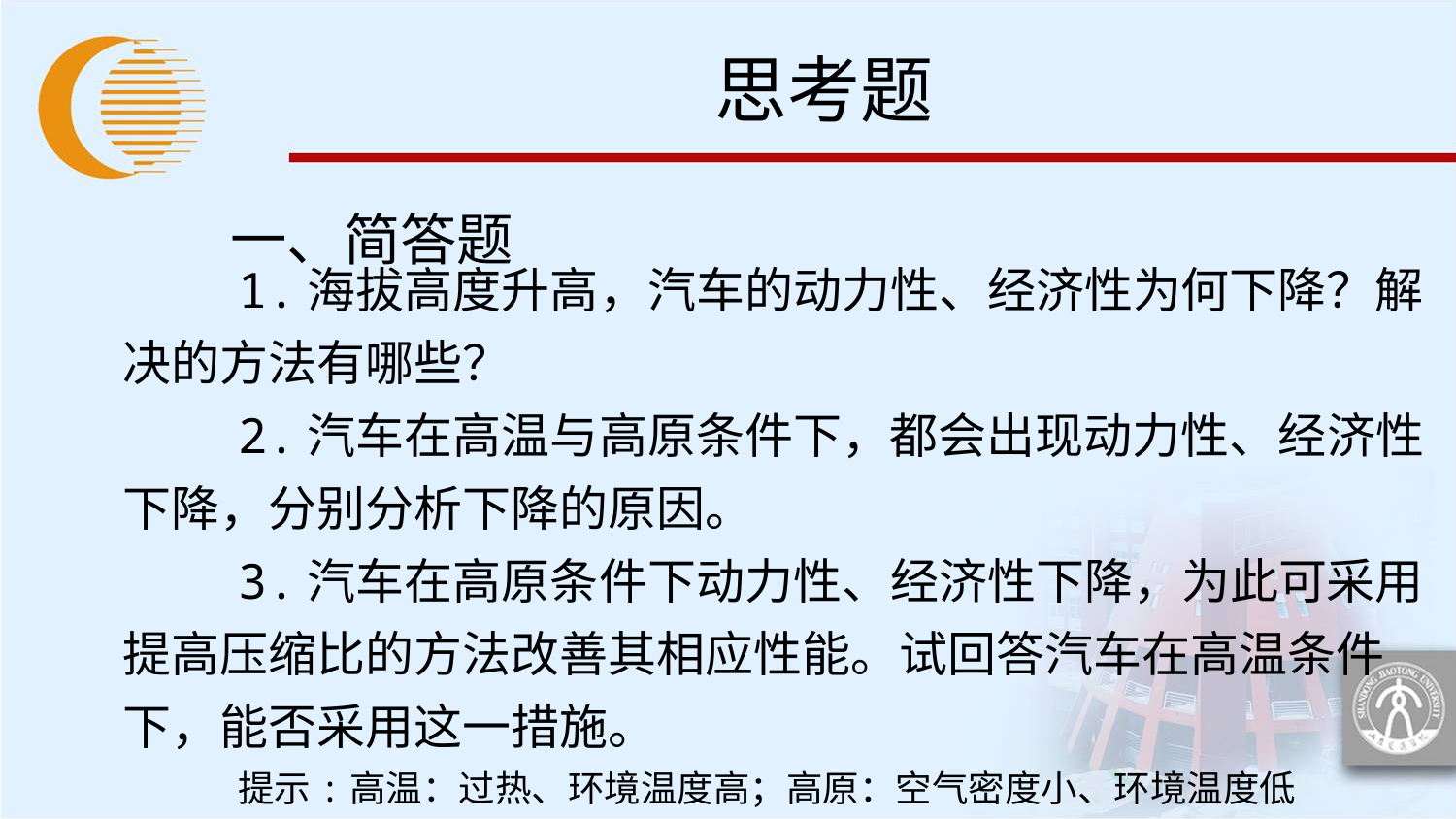

# 思考题
  一、简答题

1.海拔高度升高，汽车的动力性、经济性为何下降？解决的方法有哪些？
2.汽车在高温与高原条件下，都会出现动力性、经济性下降，分别分析下降的原因。
3.汽车在高原条件下动力性、经济性下降，为此可采用提高压缩比的方法改善其相应性能。试回答汽车在高温条件下，能否采用这一措施。
提示:高温：过热、环境温度高；高原：空气密度小、环境温度低